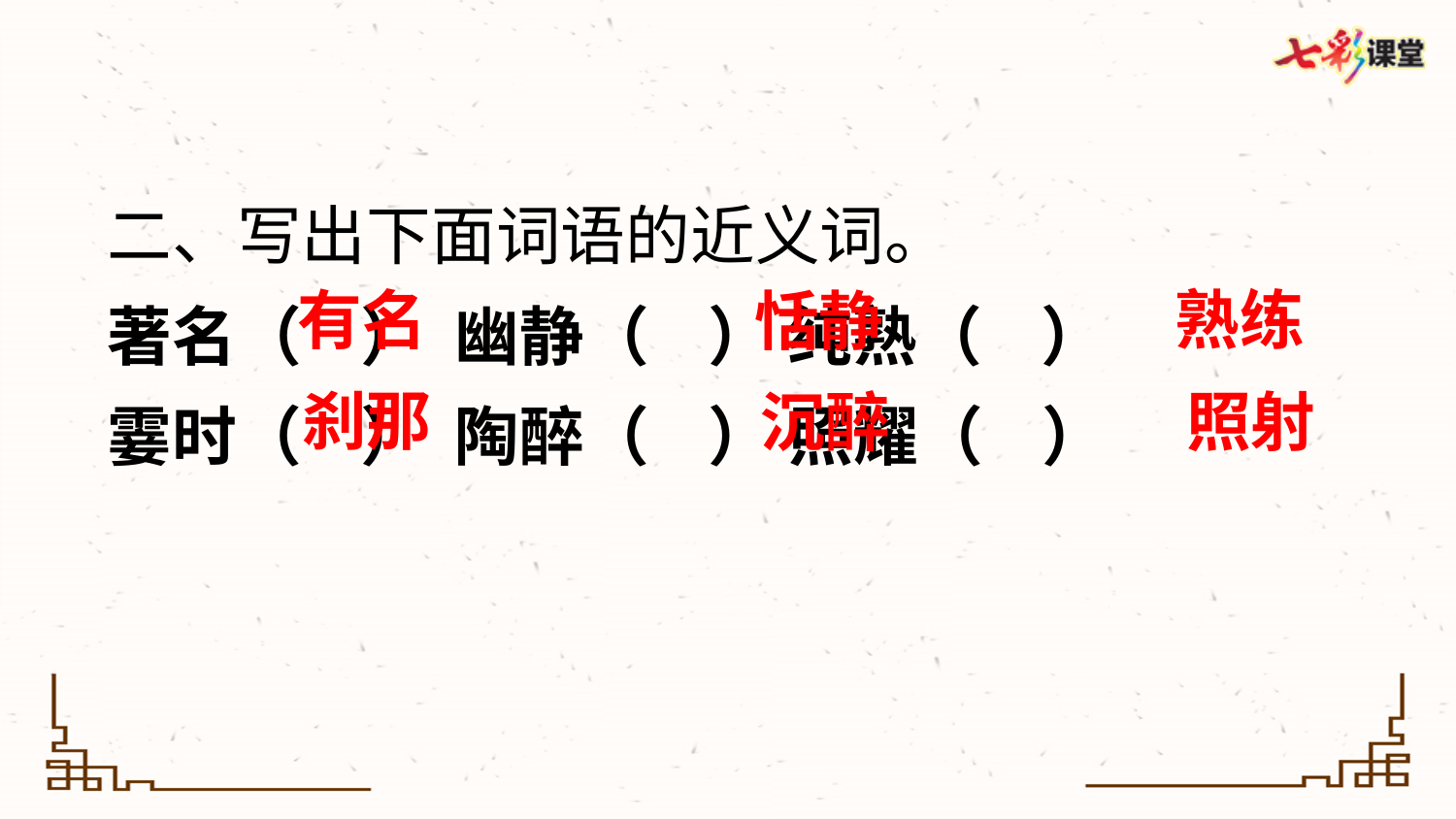

二、写出下面词语的近义词。
著名（    ）  幽静（    ） 纯熟（    ）
霎时（    ）  陶醉（    ） 照耀（    ）
熟练
有名
恬静
刹那
照射
沉醉